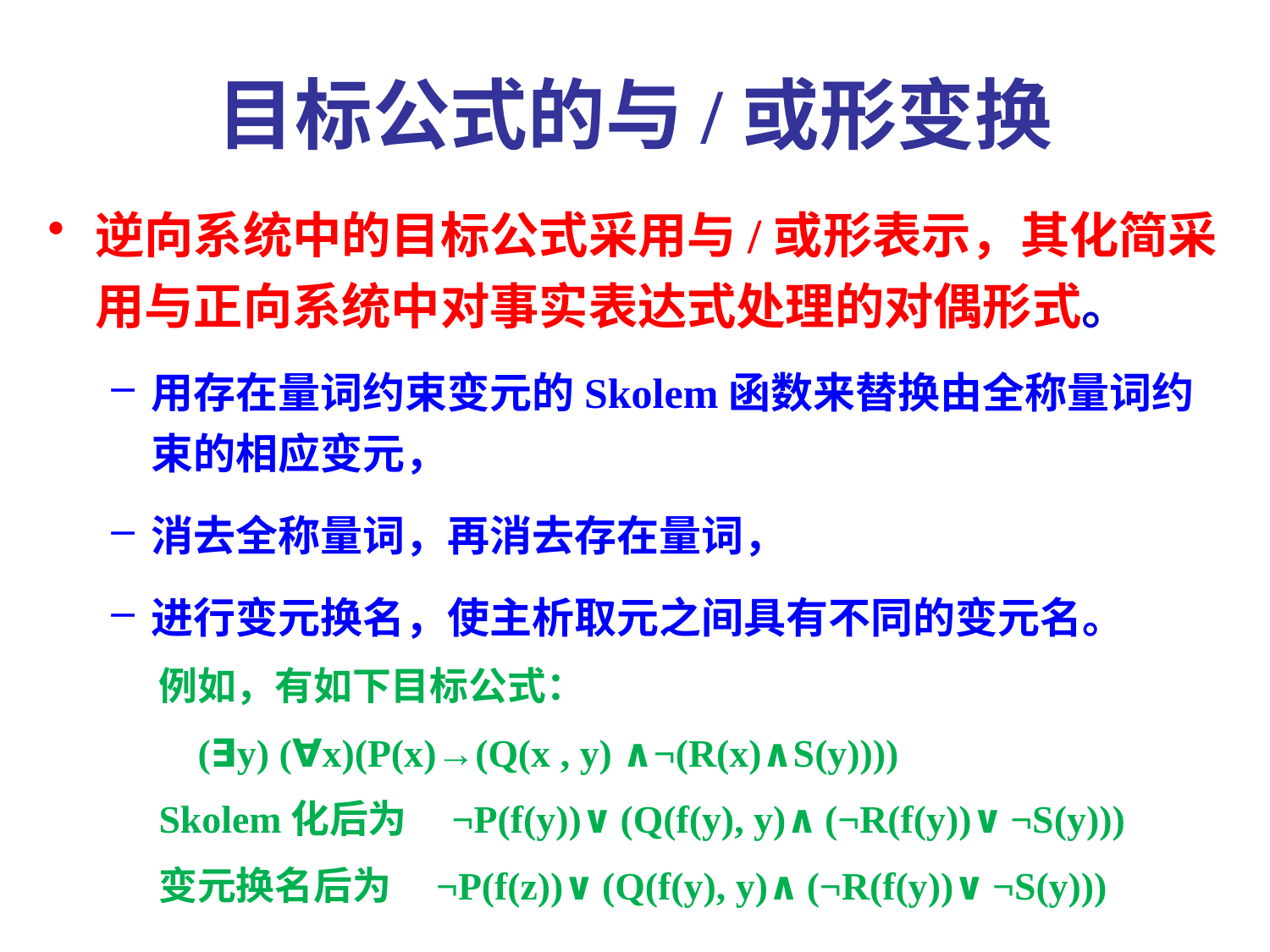

# 目标公式的与/或形变换
逆向系统中的目标公式采用与/或形表示，其化简采用与正向系统中对事实表达式处理的对偶形式。
用存在量词约束变元的Skolem函数来替换由全称量词约束的相应变元，
消去全称量词，再消去存在量词，
进行变元换名，使主析取元之间具有不同的变元名。
例如，有如下目标公式：
    (∃y) (∀x)(P(x)→(Q(x , y) ∧¬(R(x)∧S(y))))
Skolem化后为    ¬P(f(y))∨(Q(f(y), y)∧(¬R(f(y))∨¬S(y)))
变元换名后为    ¬P(f(z))∨(Q(f(y), y)∧(¬R(f(y))∨¬S(y)))